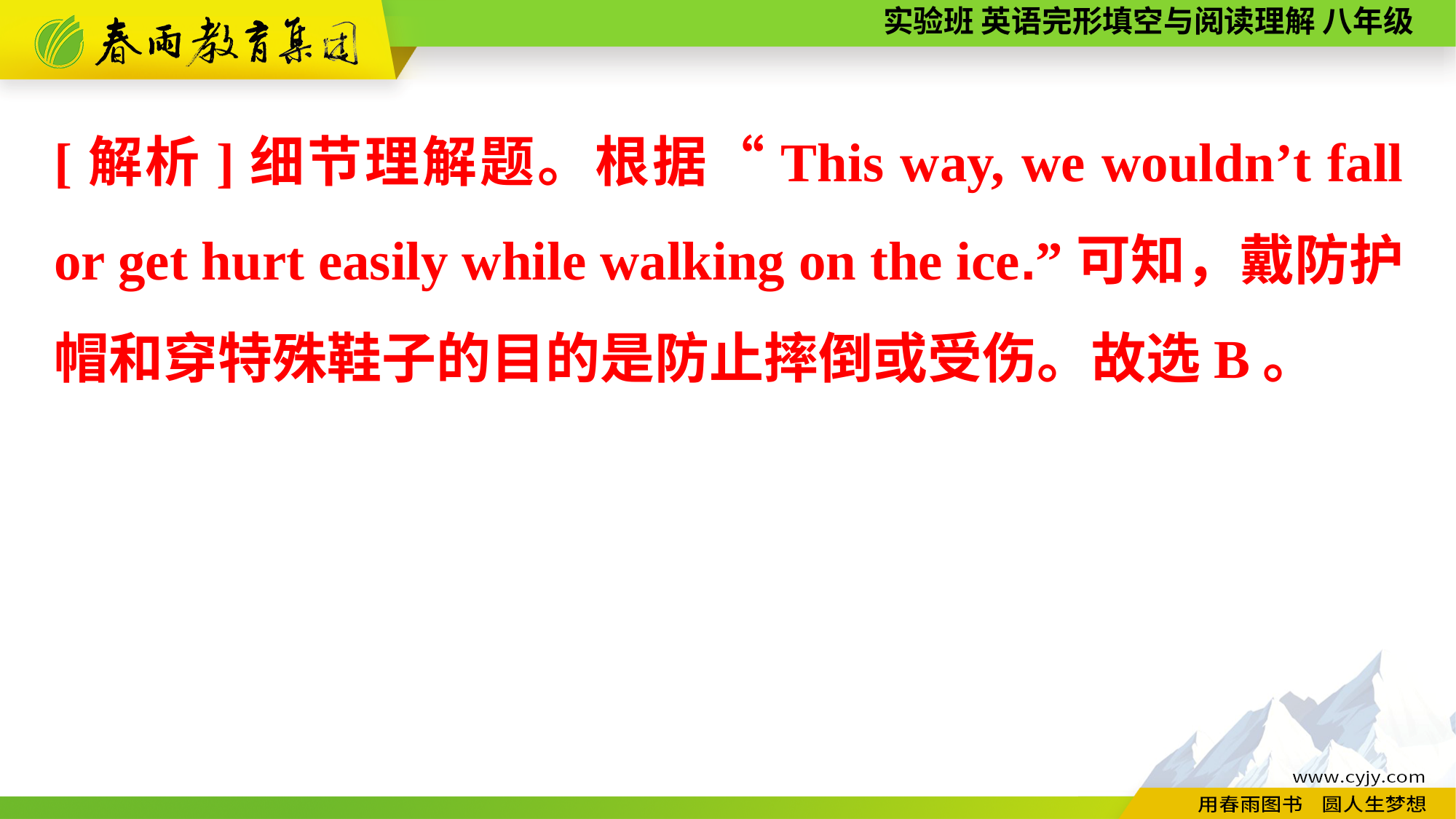

[解析]细节理解题。根据“This way, we wouldn’t fall or get hurt easily while walking on the ice.”可知，戴防护帽和穿特殊鞋子的目的是防止摔倒或受伤。故选B。